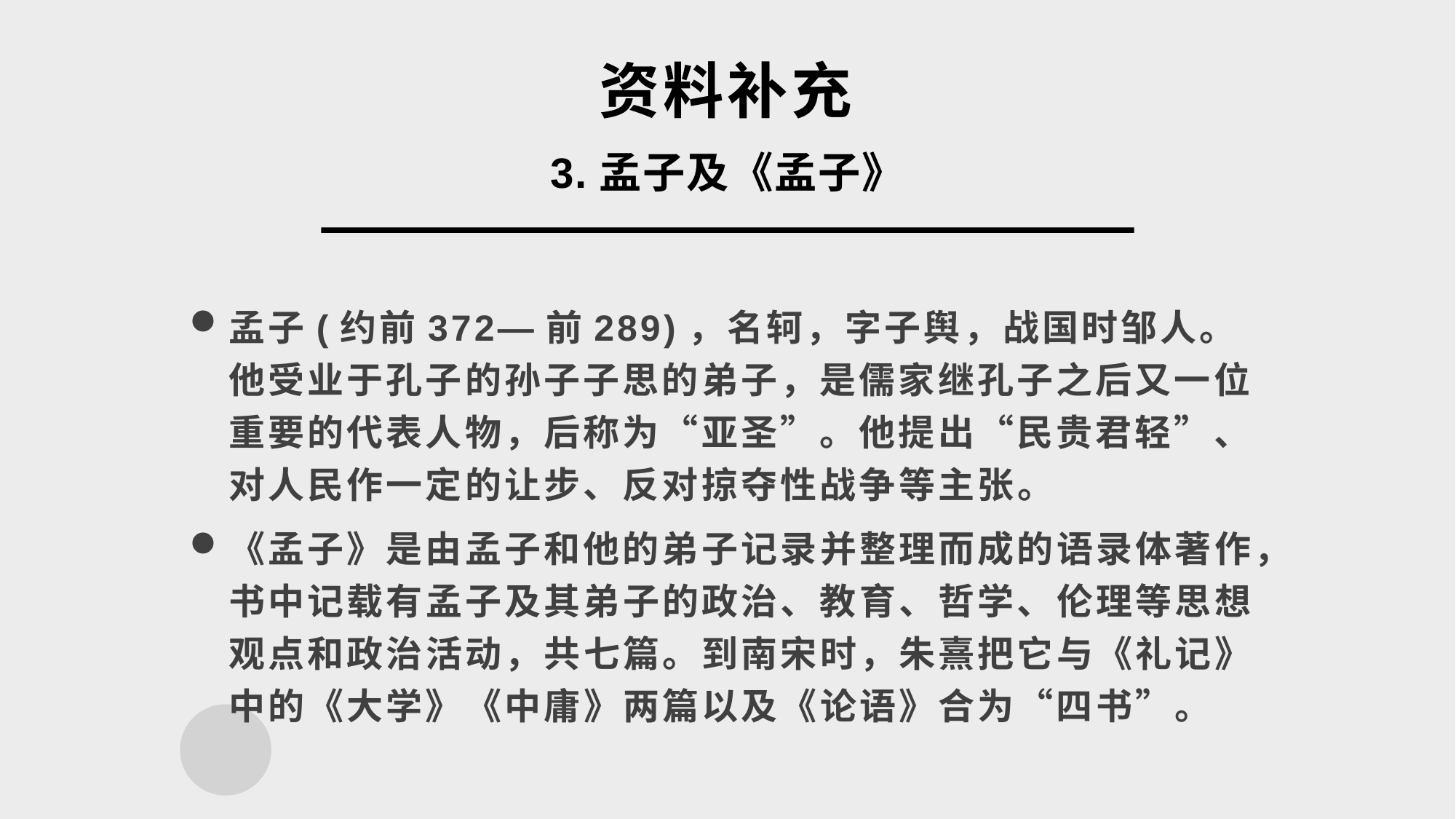

资料补充
3.孟子及《孟子》

孟子(约前372—前289)，名轲，字子舆，战国时邹人。他受业于孔子的孙子子思的弟子，是儒家继孔子之后又一位重要的代表人物，后称为“亚圣”。他提出“民贵君轻”、对人民作一定的让步、反对掠夺性战争等主张。
《孟子》是由孟子和他的弟子记录并整理而成的语录体著作，书中记载有孟子及其弟子的政治、教育、哲学、伦理等思想观点和政治活动，共七篇。到南宋时，朱熹把它与《礼记》中的《大学》《中庸》两篇以及《论语》合为“四书”。